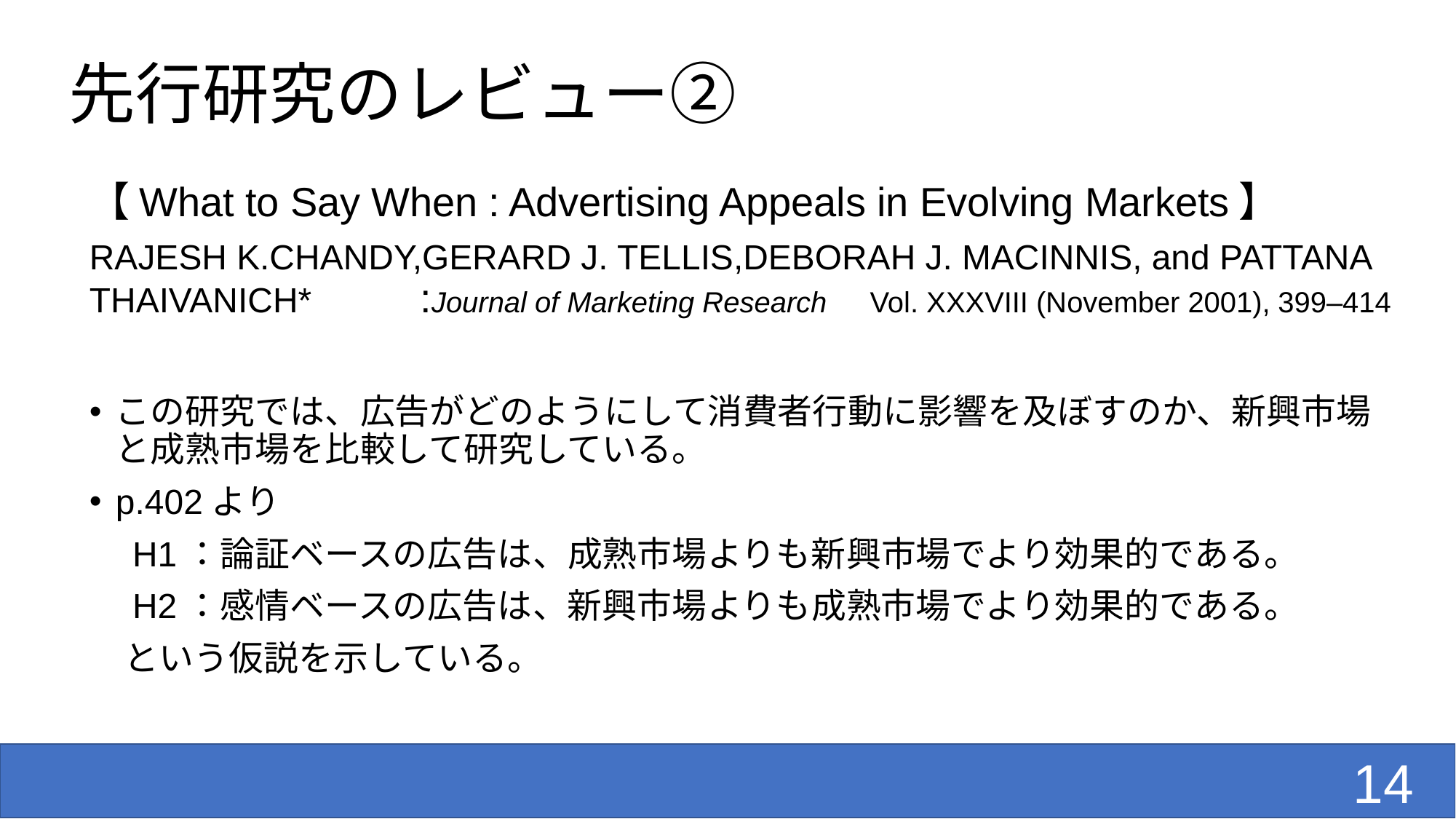

# 先行研究のレビュー②
【What to Say When : Advertising Appeals in Evolving Markets】
RAJESH K.CHANDY,GERARD J. TELLIS,DEBORAH J. MACINNIS, and PATTANA THAIVANICH* 　　:Journal of Marketing Research　Vol. XXXVIII (November 2001), 399–414

この研究では、広告がどのようにして消費者行動に影響を及ぼすのか、新興市場と成熟市場を比較して研究している。
p.402より
　H1：論証ベースの広告は、成熟市場よりも新興市場でより効果的である。
　H2：感情ベースの広告は、新興市場よりも成熟市場でより効果的である。
　という仮説を示している。

14